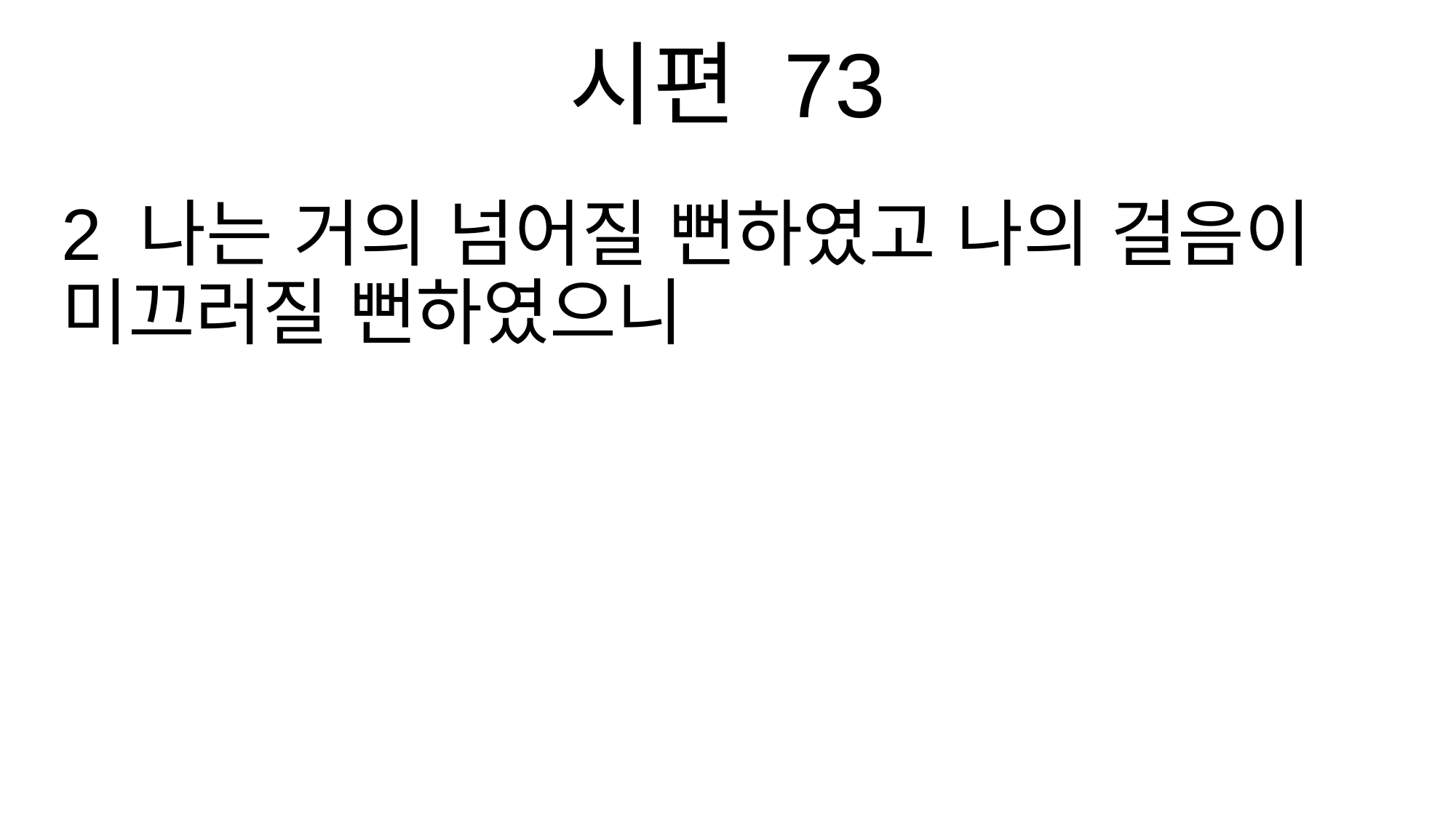

시편 73
2 나는 거의 넘어질 뻔하였고 나의 걸음이 미끄러질 뻔하였으니